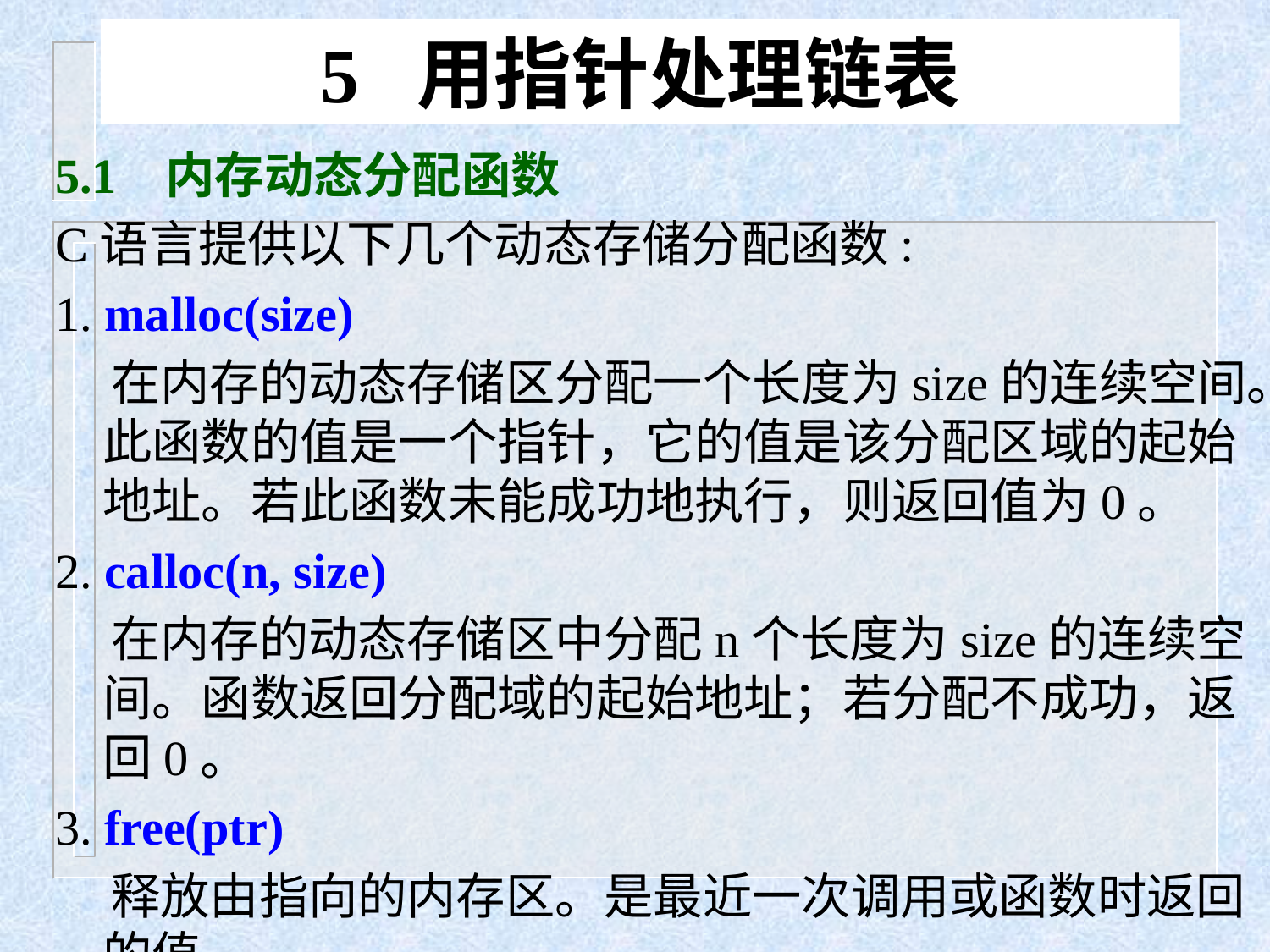

# 5  用指针处理链表
5.1   内存动态分配函数
C语言提供以下几个动态存储分配函数:
1. malloc(size)
    在内存的动态存储区分配一个长度为size的连续空间。此函数的值是一个指针，它的值是该分配区域的起始地址。若此函数未能成功地执行，则返回值为0。
2. calloc(n, size)
    在内存的动态存储区中分配n个长度为size的连续空间。函数返回分配域的起始地址；若分配不成功，返回0。
3. free(ptr)
    释放由指向的内存区。是最近一次调用或函数时返回的值。